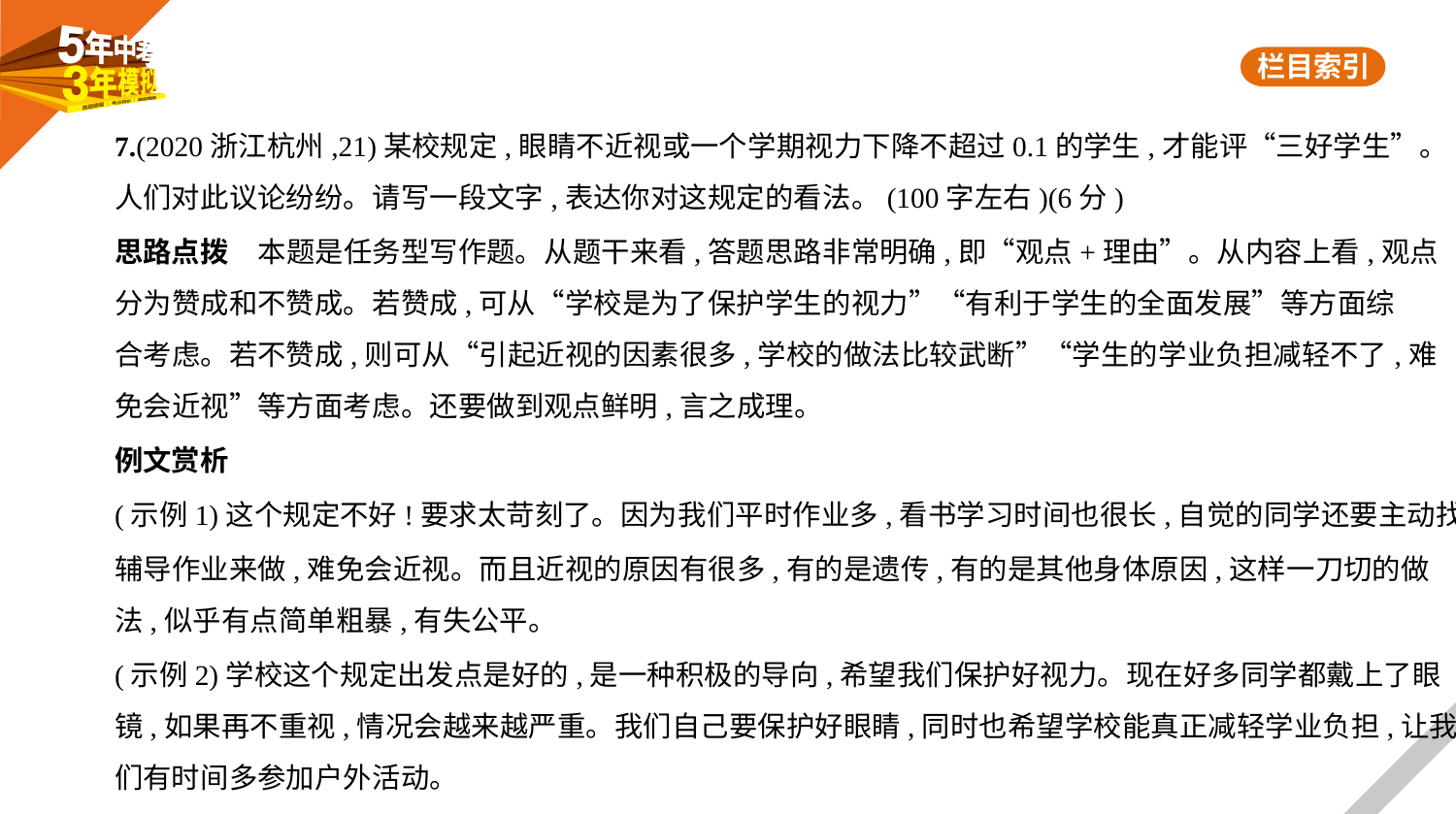

7.(2020浙江杭州,21)某校规定,眼睛不近视或一个学期视力下降不超过0.1的学生,才能评“三好学生”。
人们对此议论纷纷。请写一段文字,表达你对这规定的看法。(100字左右)(6分)
思路点拨　本题是任务型写作题。从题干来看,答题思路非常明确,即“观点+理由”。从内容上看,观点
分为赞成和不赞成。若赞成,可从“学校是为了保护学生的视力”“有利于学生的全面发展”等方面综
合考虑。若不赞成,则可从“引起近视的因素很多,学校的做法比较武断”“学生的学业负担减轻不了,难
免会近视”等方面考虑。还要做到观点鲜明,言之成理。
例文赏析
(示例1)这个规定不好!要求太苛刻了。因为我们平时作业多,看书学习时间也很长,自觉的同学还要主动找
辅导作业来做,难免会近视。而且近视的原因有很多,有的是遗传,有的是其他身体原因,这样一刀切的做
法,似乎有点简单粗暴,有失公平。
(示例2)学校这个规定出发点是好的,是一种积极的导向,希望我们保护好视力。现在好多同学都戴上了眼
镜,如果再不重视,情况会越来越严重。我们自己要保护好眼睛,同时也希望学校能真正减轻学业负担,让我
们有时间多参加户外活动。